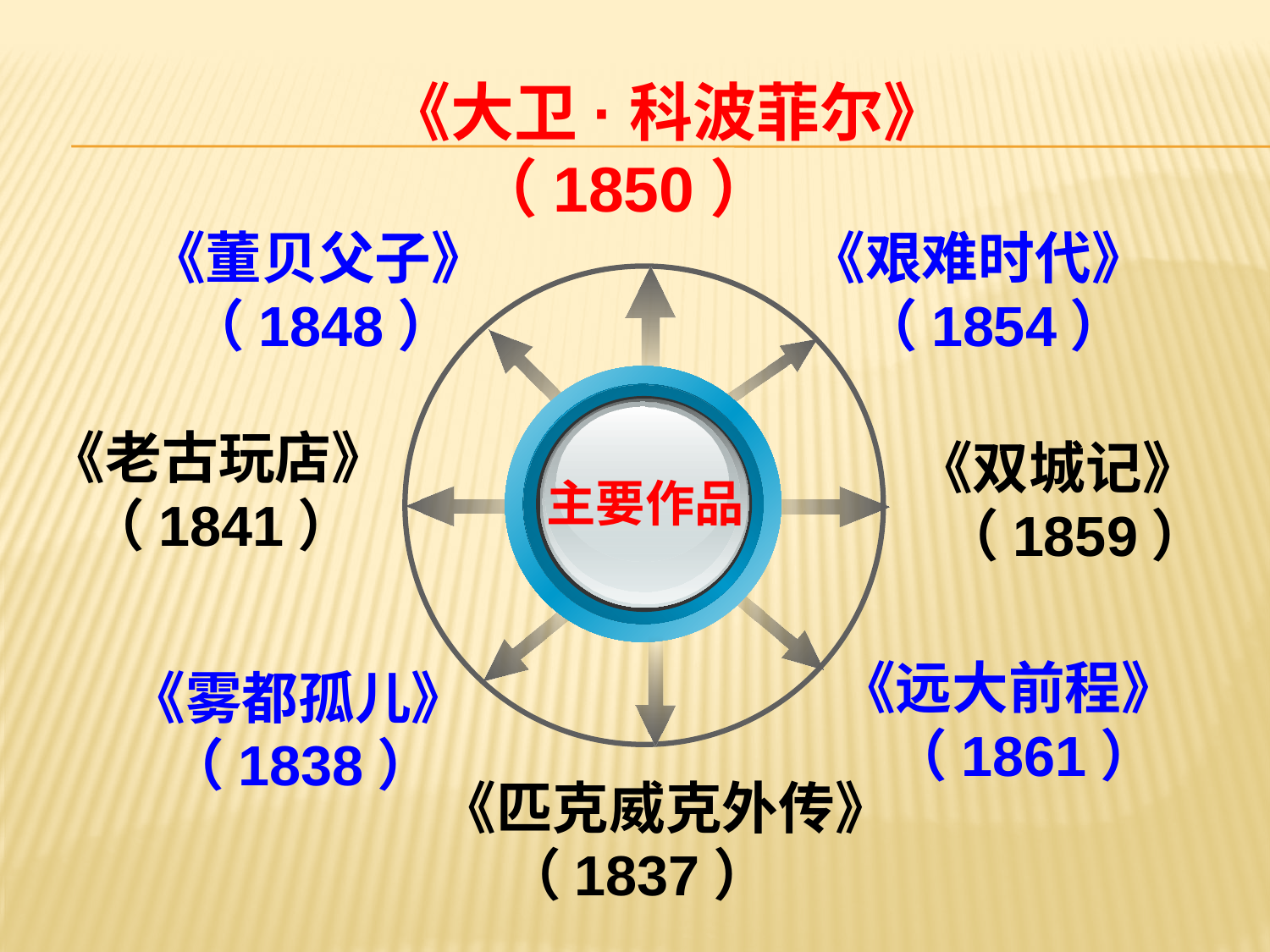

《大卫·科波菲尔》
     （1850）
《董贝父子》
  （1848）
《艰难时代》
   （1854）

主要作品
《老古玩店》
  （1841）
《双城记》
 （1859）

《远大前程》
   （1861）
《雾都孤儿》
  （1838）

《匹克威克外传》
    （1837）